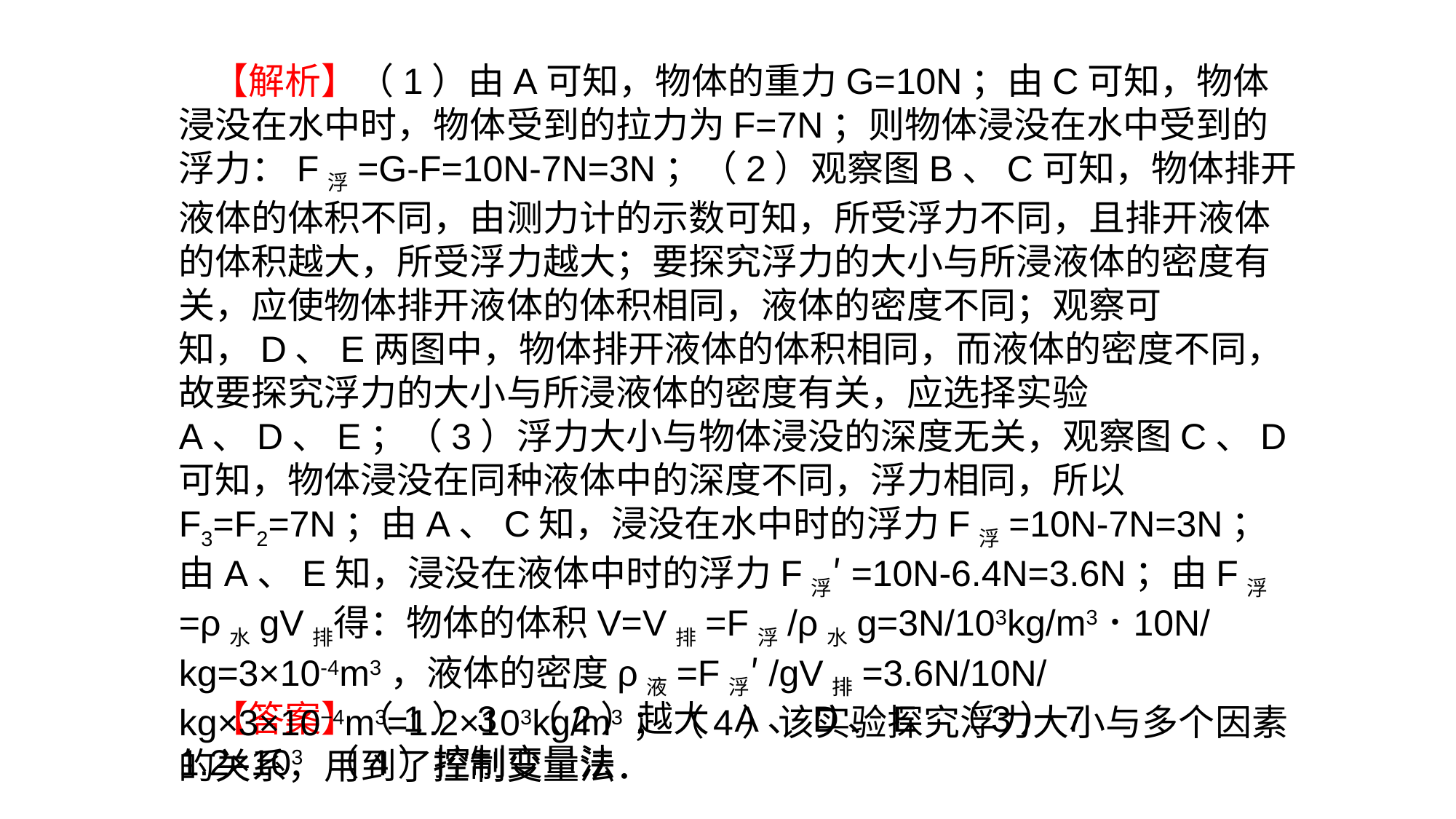

【解析】（1）由A可知，物体的重力G=10N；由C可知，物体浸没在水中时，物体受到的拉力为F=7N；则物体浸没在水中受到的浮力：F浮=G-F=10N-7N=3N；（2）观察图B、C可知，物体排开液体的体积不同，由测力计的示数可知，所受浮力不同，且排开液体的体积越大，所受浮力越大；要探究浮力的大小与所浸液体的密度有关，应使物体排开液体的体积相同，液体的密度不同；观察可知，D、E两图中，物体排开液体的体积相同，而液体的密度不同，故要探究浮力的大小与所浸液体的密度有关，应选择实验A、D、E；（3）浮力大小与物体浸没的深度无关，观察图C、D可知，物体浸没在同种液体中的深度不同，浮力相同，所以F3=F2=7N；由A、C知，浸没在水中时的浮力F浮=10N-7N=3N；由A、E知，浸没在液体中时的浮力F浮′=10N-6.4N=3.6N；由F浮=ρ水gV排得：物体的体积V=V排=F浮/ρ水g=3N/103kg/m3･10N/kg=3×10-4m3，液体的密度ρ液=F浮′/gV排=3.6N/10N/kg×3×10−4m3=1.2×103kg/m3；（4）该实验探究浮力大小与多个因素的关系，用到了控制变量法．
   【答案】（1）3  （2）越大  A、D、E  （3）7   1.2×103  （4）控制变量法